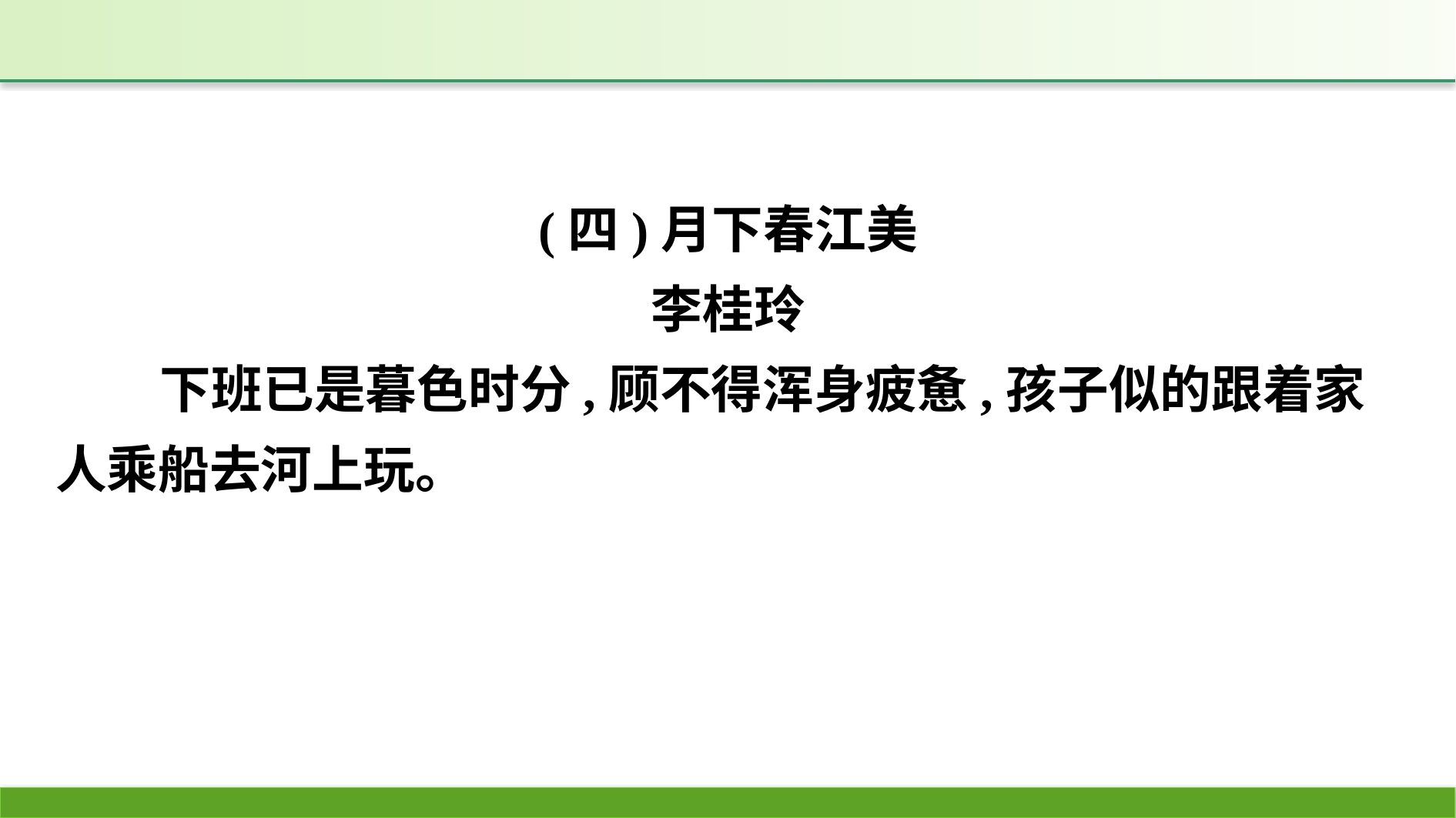

(四)月下春江美
李桂玲
下班已是暮色时分,顾不得浑身疲惫,孩子似的跟着家人乘船去河上玩。